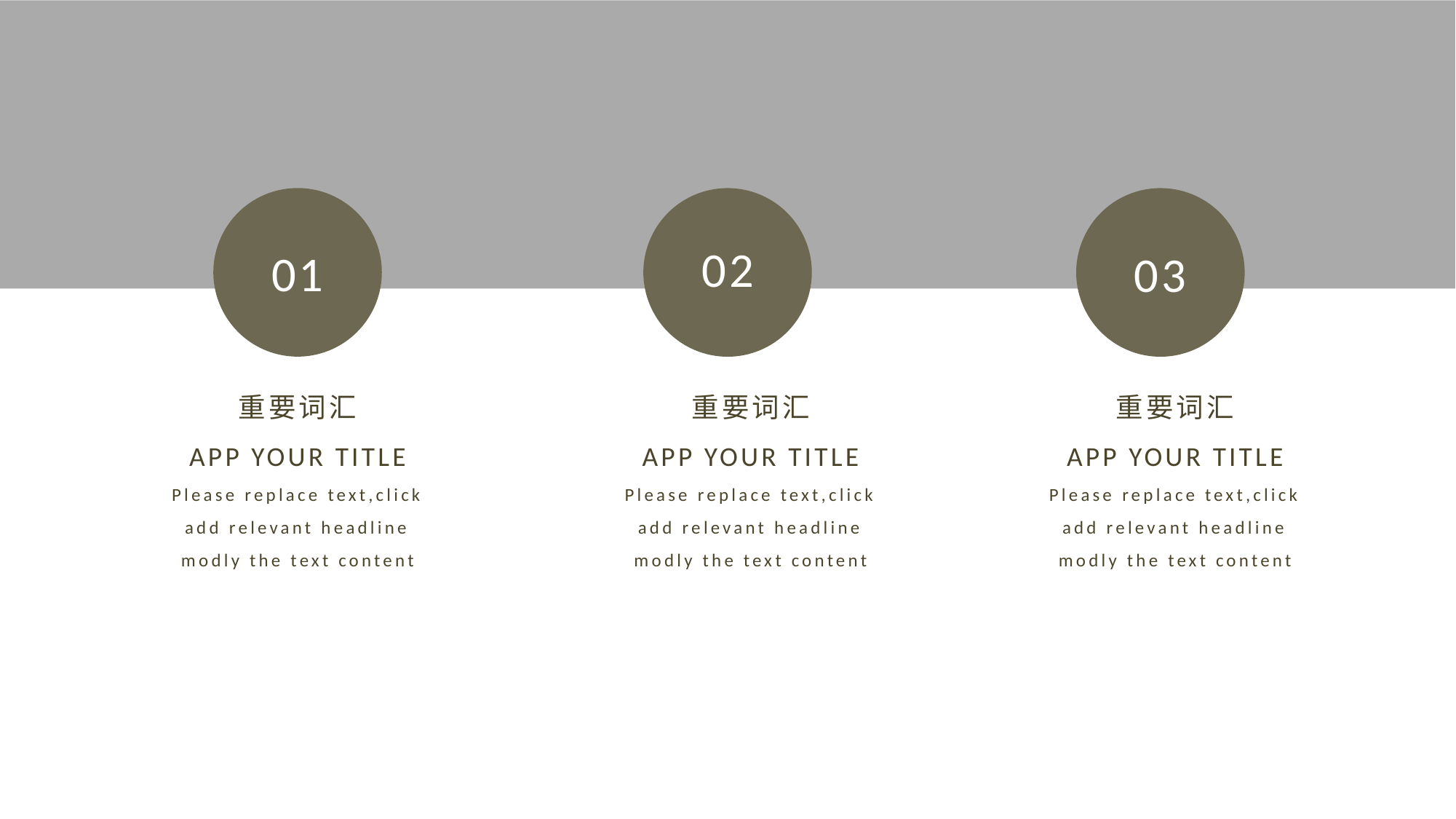

重要词汇
APP YOUR TITLE
Please replace text,click add relevant headline modly the text content

重要词汇
APP YOUR TITLE
Please replace text,click add relevant headline modly the text content

重要词汇
APP YOUR TITLE
Please replace text,click add relevant headline modly the text content

01

02
03